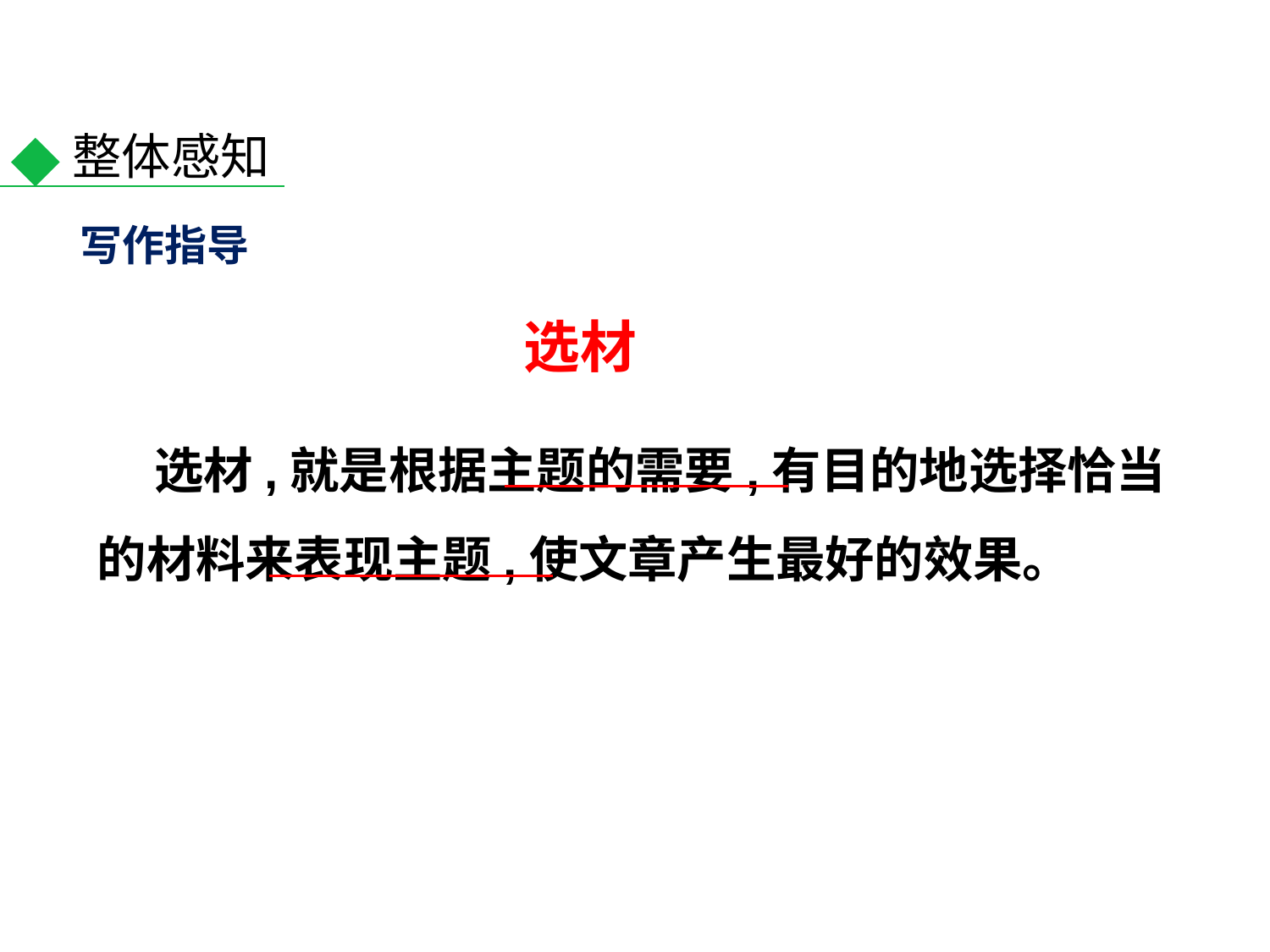

整体感知

九年级语文上册
写作指导

选材
    选材,就是根据主题的需要,有目的地选择恰当的材料来表现主题,使文章产生最好的效果。